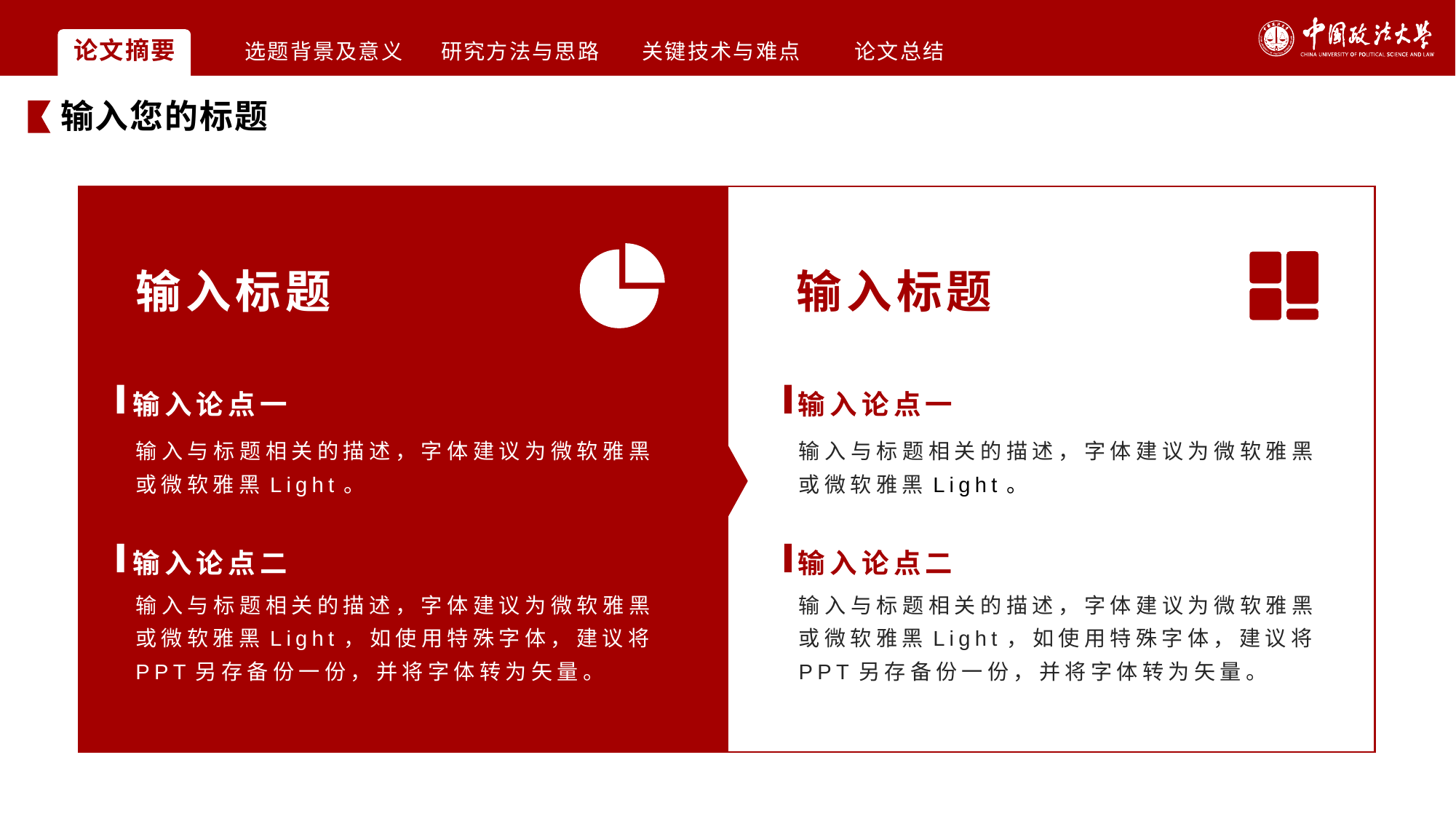

论文摘要
选题背景及意义
研究方法与思路
关键技术与难点
论文总结
输入您的标题

输入标题
输入标题
输入论点一
输入论点一

输入与标题相关的描述，字体建议为微软雅黑或微软雅黑Light。
输入与标题相关的描述，字体建议为微软雅黑或微软雅黑Light。

输入论点二
输入论点二

输入与标题相关的描述，字体建议为微软雅黑或微软雅黑Light，如使用特殊字体，建议将PPT另存备份一份，并将字体转为矢量。
输入与标题相关的描述，字体建议为微软雅黑或微软雅黑Light，如使用特殊字体，建议将PPT另存备份一份，并将字体转为矢量。